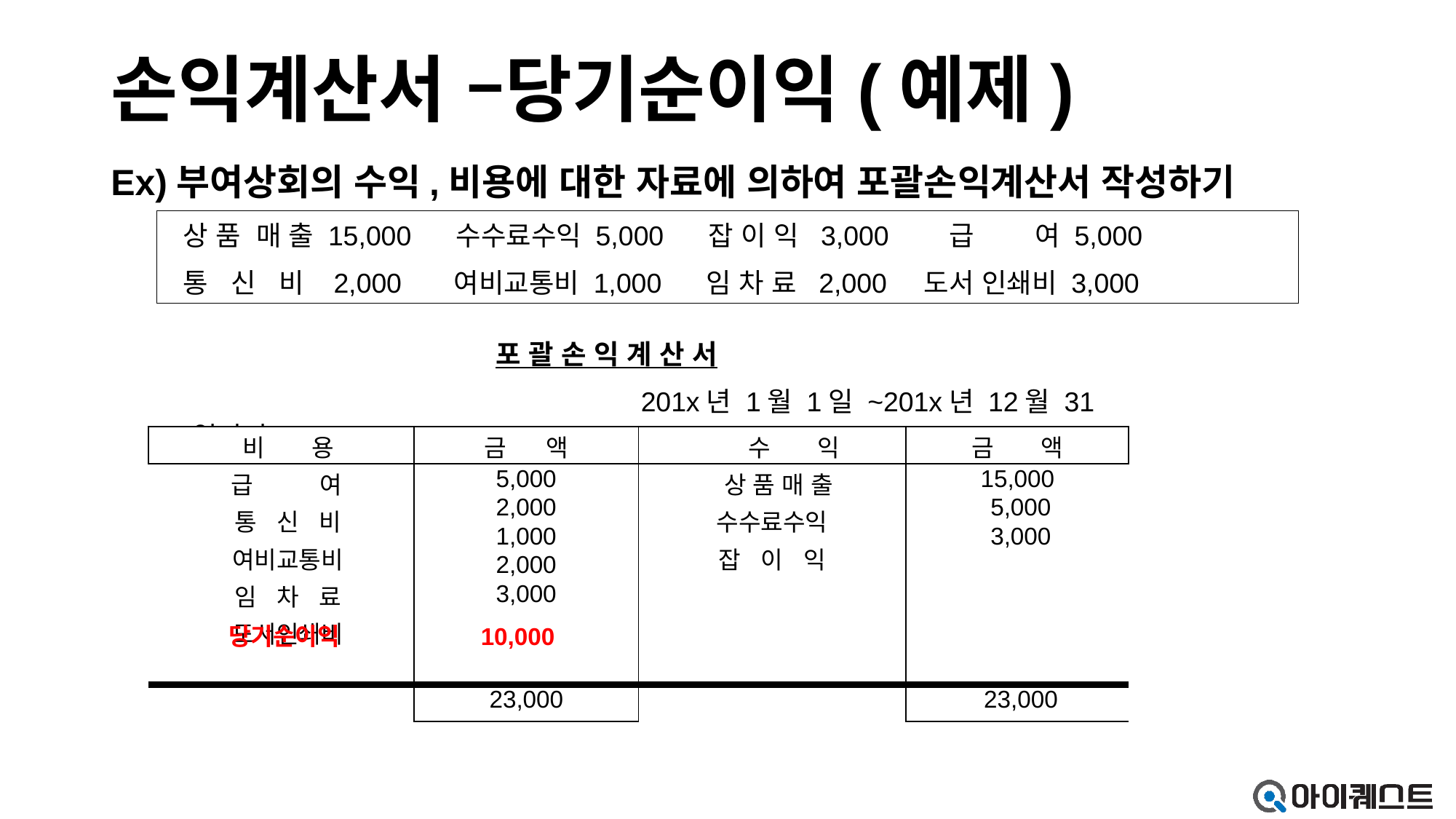

# 손익계산서 –당기순이익(예제)
Ex)부여상회의 수익,비용에 대한 자료에 의하여 포괄손익계산서 작성하기

상 품  매 출 15,000     수수료수익 5,000     잡 이 익  3,000       급        여 5,000
통   신   비   2,000      여비교통비 1,000     임 차 료  2,000    도서 인쇄비 3,000
포 괄 손 익 계 산 서
                   201x년 1월 1일 ~201x년 12월 31일까지
| 비 용 | 금 액 | 수 익 | 금 액 |
| --- | --- | --- | --- |
| 급 여  통 신 비  여비교통비  임 차 료  도서인쇄비 | 5,000 2,000 1,000 2,000 3,000 | 상 품 매 출 수수료수익 잡 이 익 | 15,000  5,000 3,000 |
|  | 23,000 |  | 23,000 |
당기순이익
10,000